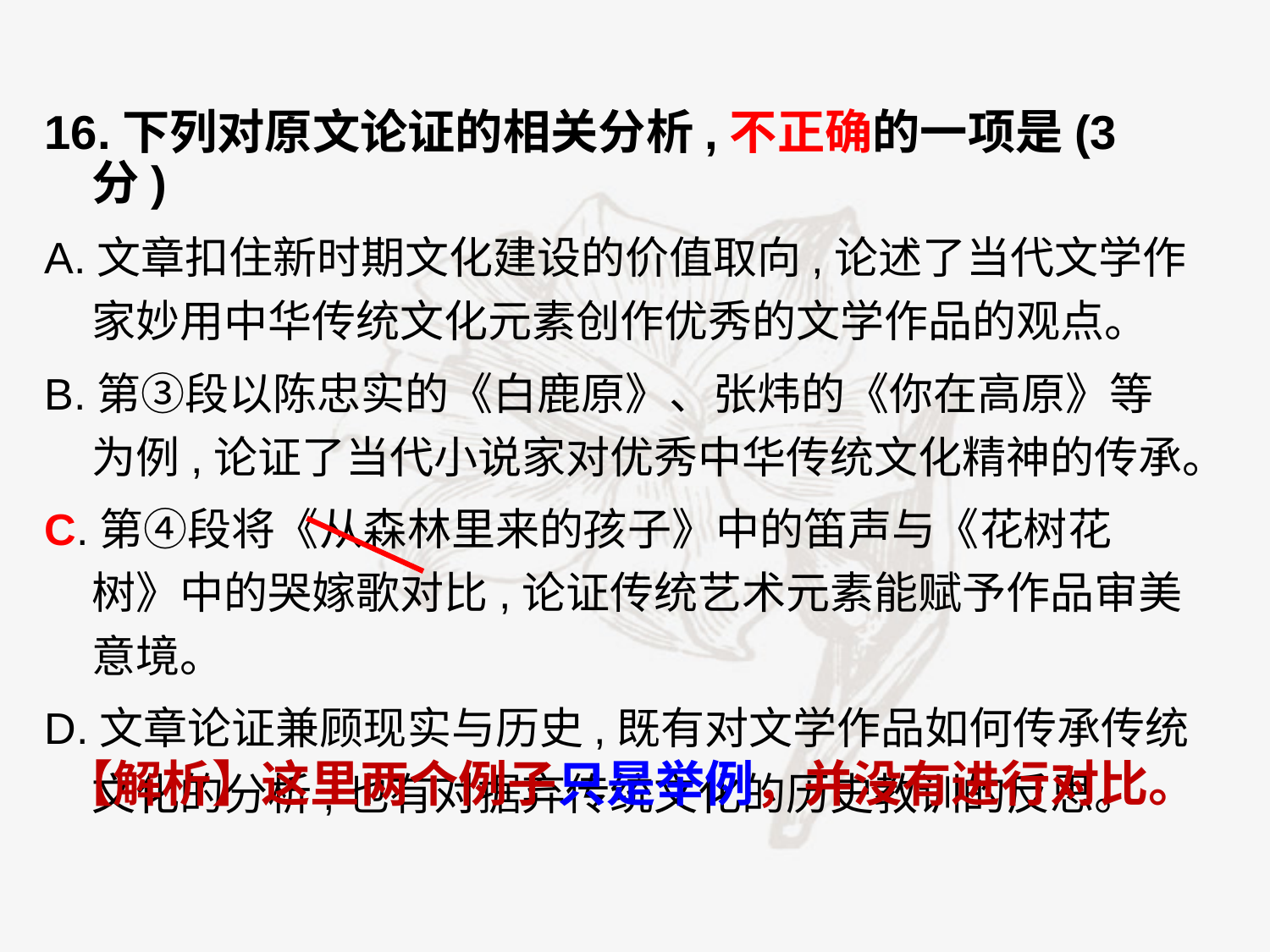

16.下列对原文论证的相关分析,不正确的一项是(3分)
A.文章扣住新时期文化建设的价值取向,论述了当代文学作家妙用中华传统文化元素创作优秀的文学作品的观点。
B.第③段以陈忠实的《白鹿原》、张炜的《你在高原》等为例,论证了当代小说家对优秀中华传统文化精神的传承。
C.第④段将《从森林里来的孩子》中的笛声与《花树花树》中的哭嫁歌对比,论证传统艺术元素能赋予作品审美意境。
D.文章论证兼顾现实与历史,既有对文学作品如何传承传统文化的分析,也有对据弃传统文化的历史教训的反思。

【解析】这里两个例子只是举例，并没有进行对比。